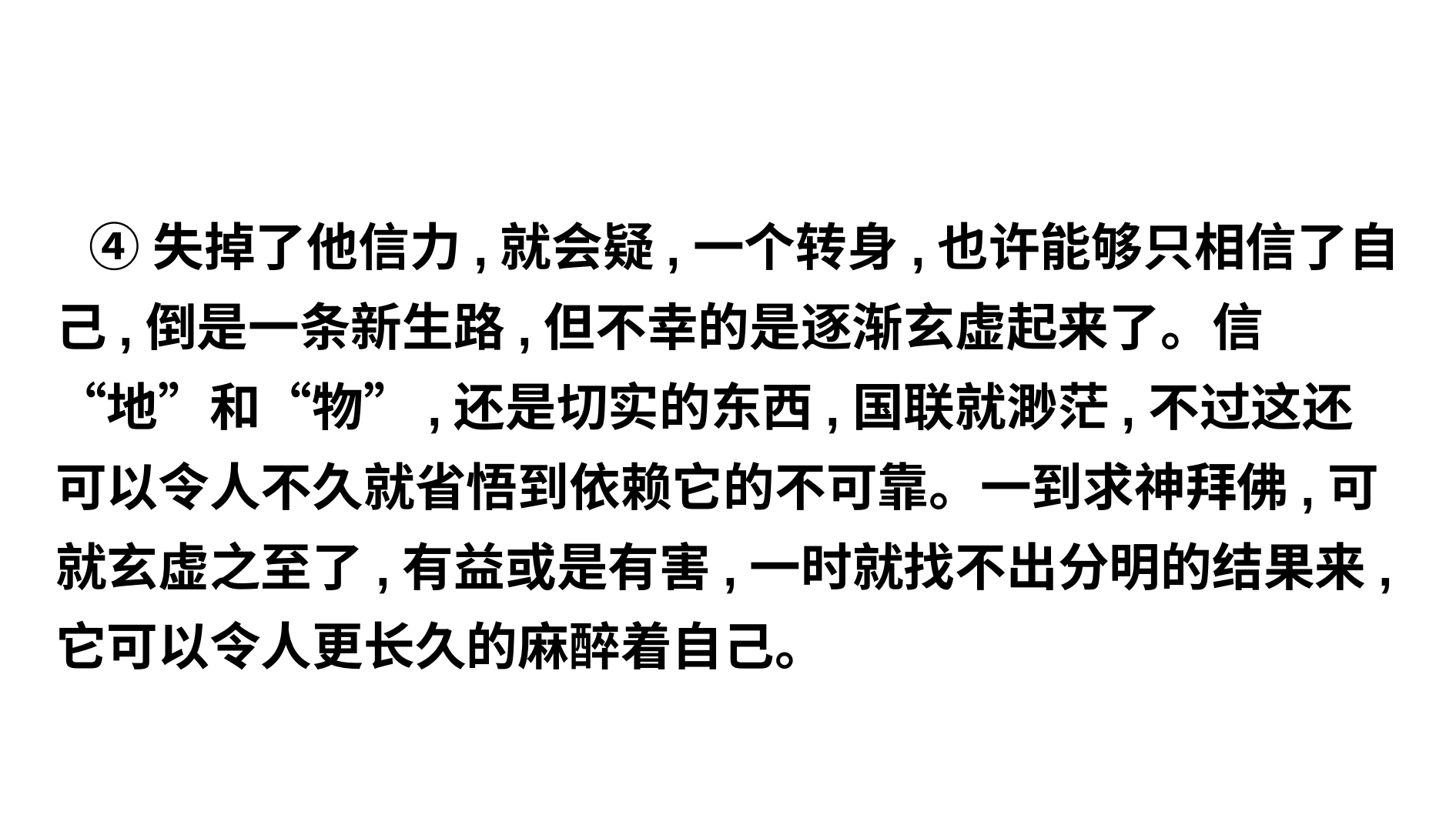

④失掉了他信力,就会疑,一个转身,也许能够只相信了自己,倒是一条新生路,但不幸的是逐渐玄虚起来了。信“地”和“物”,还是切实的东西,国联就渺茫,不过这还可以令人不久就省悟到依赖它的不可靠。一到求神拜佛,可就玄虚之至了,有益或是有害,一时就找不出分明的结果来,它可以令人更长久的麻醉着自己。